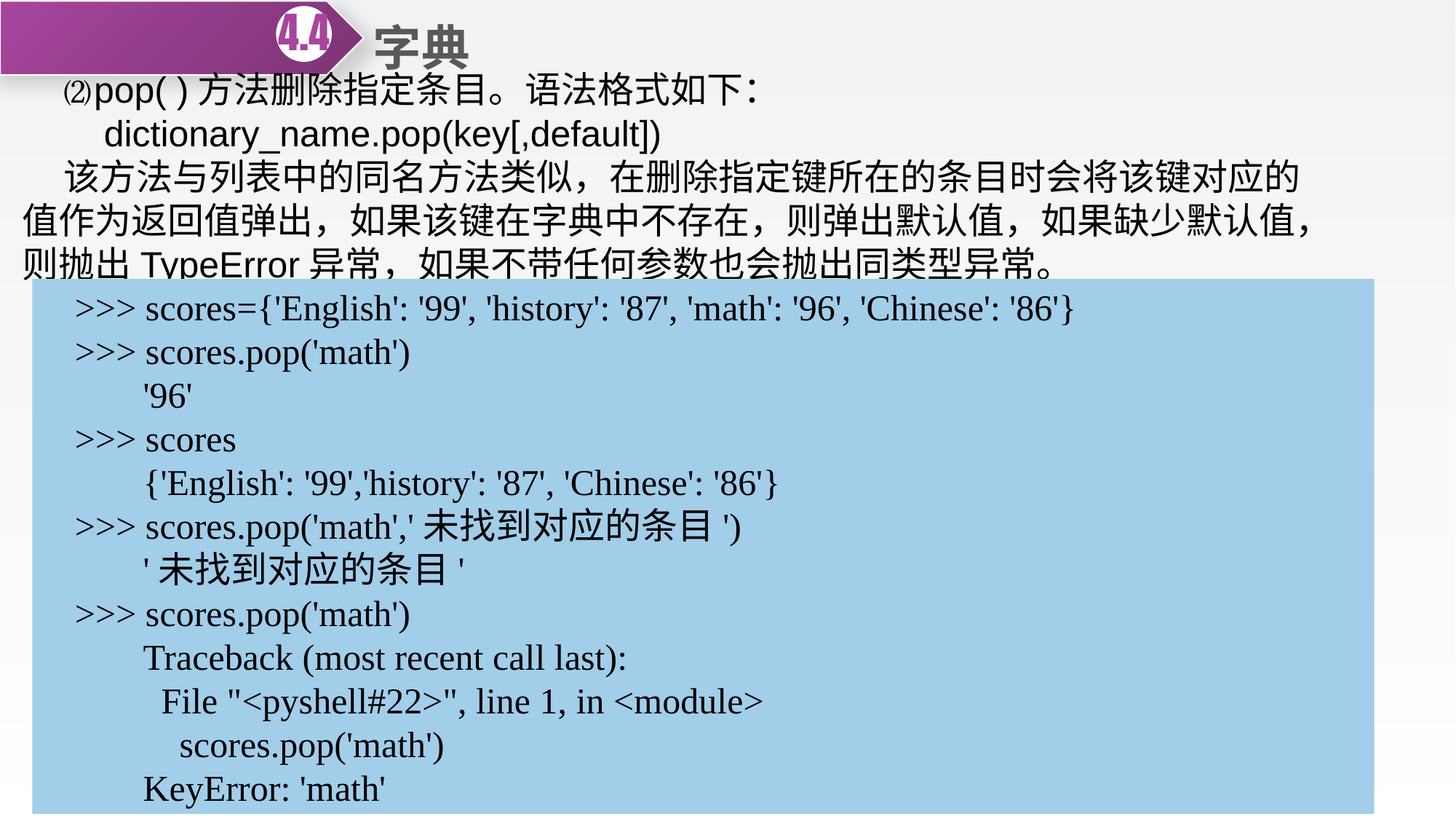

字典

4.4
    ⑵pop( )方法删除指定条目。语法格式如下：
        dictionary_name.pop(key[,default])
    该方法与列表中的同名方法类似，在删除指定键所在的条目时会将该键对应的值作为返回值弹出，如果该键在字典中不存在，则弹出默认值，如果缺少默认值，则抛出TypeError异常，如果不带任何参数也会抛出同类型异常。
>>> scores={'English': '99', 'history': '87', 'math': '96', 'Chinese': '86'}
>>> scores.pop('math')
    '96'
>>> scores
    {'English': '99','history': '87', 'Chinese': '86'}
>>> scores.pop('math','未找到对应的条目')
    '未找到对应的条目'
>>> scores.pop('math')
    Traceback (most recent call last):
      File "<pyshell#22>", line 1, in <module>
        scores.pop('math')
    KeyError: 'math'